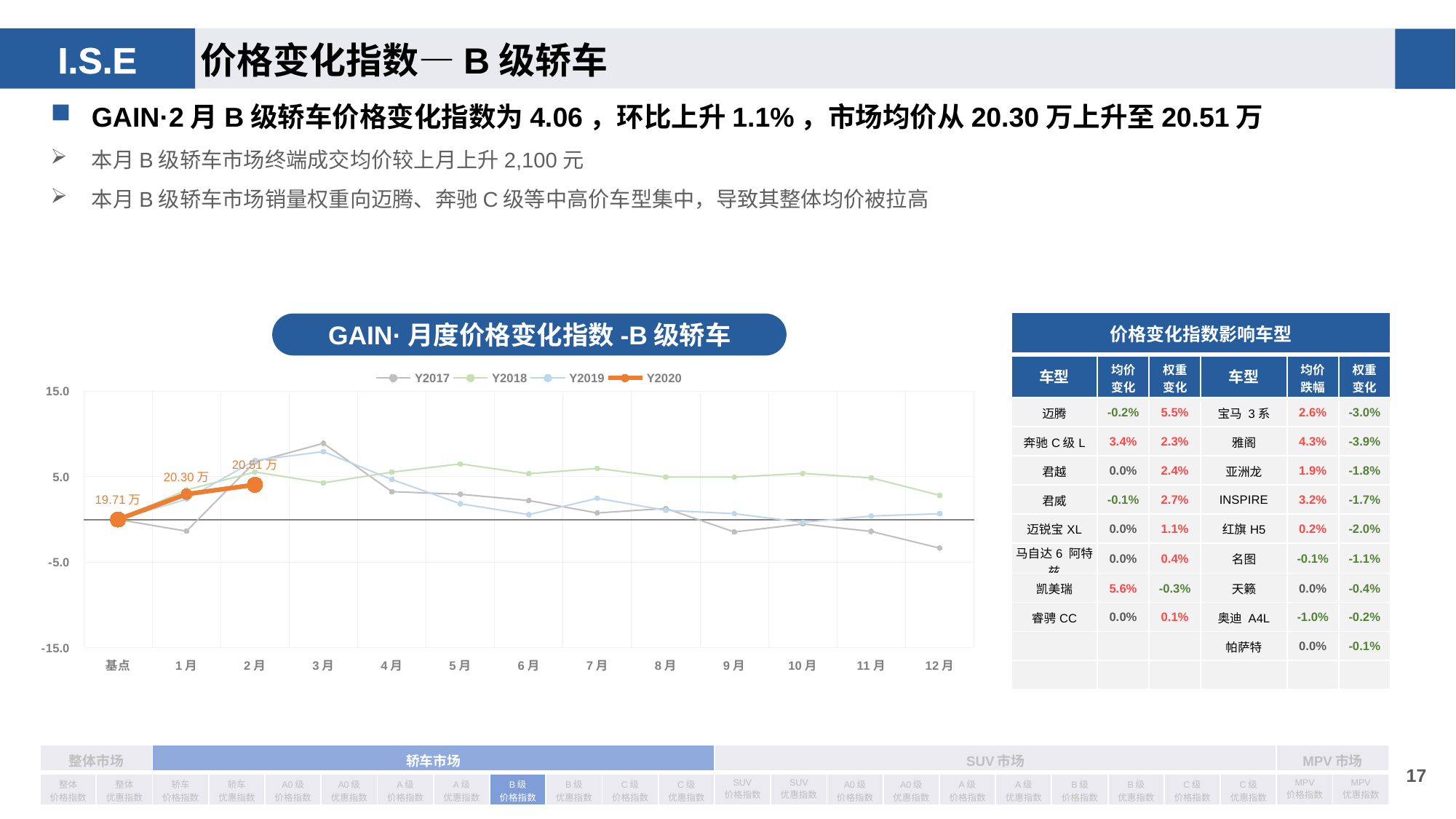

价格变化指数—B级轿车
GAIN·2月B级轿车价格变化指数为4.06，环比上升1.1%，市场均价从20.30万上升至20.51万
本月B级轿车市场终端成交均价较上月上升2,100元
本月B级轿车市场销量权重向迈腾、奔驰C级等中高价车型集中，导致其整体均价被拉高
| 价格变化指数影响车型 |  |  |  |  |  |
| --- | --- | --- | --- | --- | --- |
| 车型 | 均价 变化 | 权重 变化 | 车型 | 均价 跌幅 | 权重变化 |
| 迈腾 | -0.2% | 5.5% | 宝马 3系 | 2.6% | -3.0% |
| 奔驰C级L | 3.4% | 2.3% | 雅阁 | 4.3% | -3.9% |
| 君越 | 0.0% | 2.4% | 亚洲龙 | 1.9% | -1.8% |
| 君威 | -0.1% | 2.7% | INSPIRE | 3.2% | -1.7% |
| 迈锐宝XL | 0.0% | 1.1% | 红旗H5 | 0.2% | -2.0% |
| 马自达6 阿特兹 | 0.0% | 0.4% | 名图 | -0.1% | -1.1% |
| 凯美瑞 | 5.6% | -0.3% | 天籁 | 0.0% | -0.4% |
| 睿骋CC | 0.0% | 0.1% | 奥迪 A4L | -1.0% | -0.2% |
|  |  |  | 帕萨特 | 0.0% | -0.1% |
|  |  |  |  |  |  |
GAIN·月度价格变化指数-B级轿车

### Chart

| Category | Y2017 | Y2018 | Y2019 | Y2020 |
|---|---|---|---|---|
| 基点 | 0.0 | 0.0 | 0.0 | 0.0 |
| 1月 | -1.37 | 3.45 | 2.36 | 2.96 |
| 2月 | 6.72 | 5.55 | 6.91 | 4.06 |
| 3月 | 8.9 | 4.28 | 7.93 | None |
| 4月 | 3.25 | 5.53 | 4.67 | None |
| 5月 | 2.95 | 6.5 | 1.84 | None |
| 6月 | 2.21 | 5.35 | 0.57 | None |
| 7月 | 0.76 | 5.97 | 2.48 | None |
| 8月 | 1.29 | 4.96 | 1.07 | None |
| 9月 | -1.47 | 4.95 | 0.68 | None |
| 10月 | -0.53 | 5.39 | -0.33 | None |
| 11月 | -1.4 | 4.86 | 0.4 | None |
| 12月 | -3.35 | 2.82 | 0.67 | None |
| 整体市场 |  | 轿车市场 |  |  |  |  |  |  |  |  |  | SUV市场 |  |  |  |  |  |  |  |  |  | MPV市场 |  |
| --- | --- | --- | --- | --- | --- | --- | --- | --- | --- | --- | --- | --- | --- | --- | --- | --- | --- | --- | --- | --- | --- | --- | --- |
| 整体 价格指数 | 整体 优惠指数 | 轿车 价格指数 | 轿车 优惠指数 | A0级 价格指数 | A0级 优惠指数 | A级 价格指数 | A级 优惠指数 | B级 价格指数 | B级 优惠指数 | C级 价格指数 | C级 优惠指数 | SUV 价格指数 | SUV 优惠指数 | A0级 价格指数 | A0级 优惠指数 | A级 价格指数 | A级 优惠指数 | B级 价格指数 | B级 优惠指数 | C级 价格指数 | C级 优惠指数 | MPV 价格指数 | MPV 优惠指数 |
17